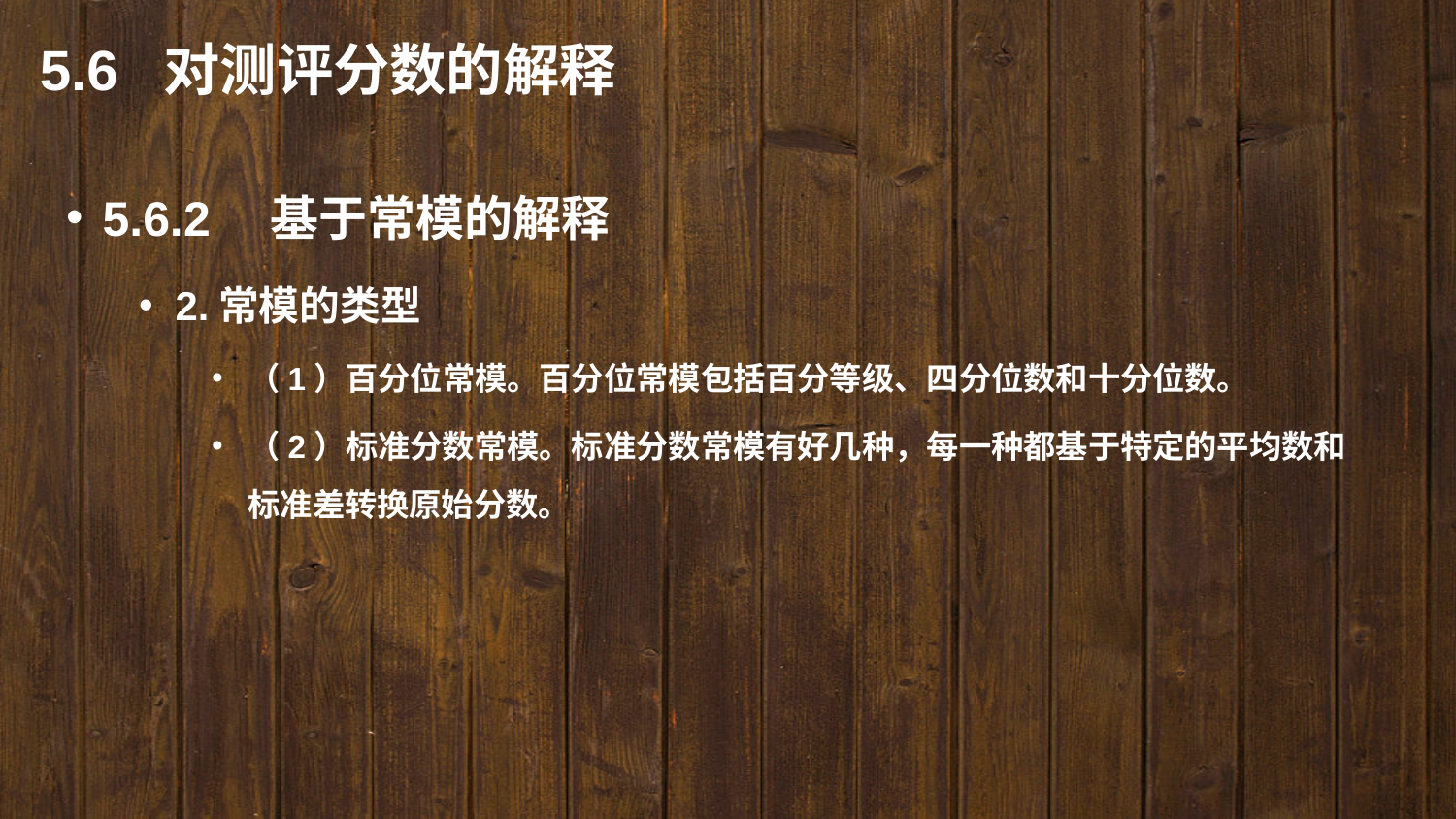

5.6  对测评分数的解释
5.6.2　基于常模的解释
2.常模的类型
（1）百分位常模。百分位常模包括百分等级、四分位数和十分位数。
（2）标准分数常模。标准分数常模有好几种，每一种都基于特定的平均数和标准差转换原始分数。